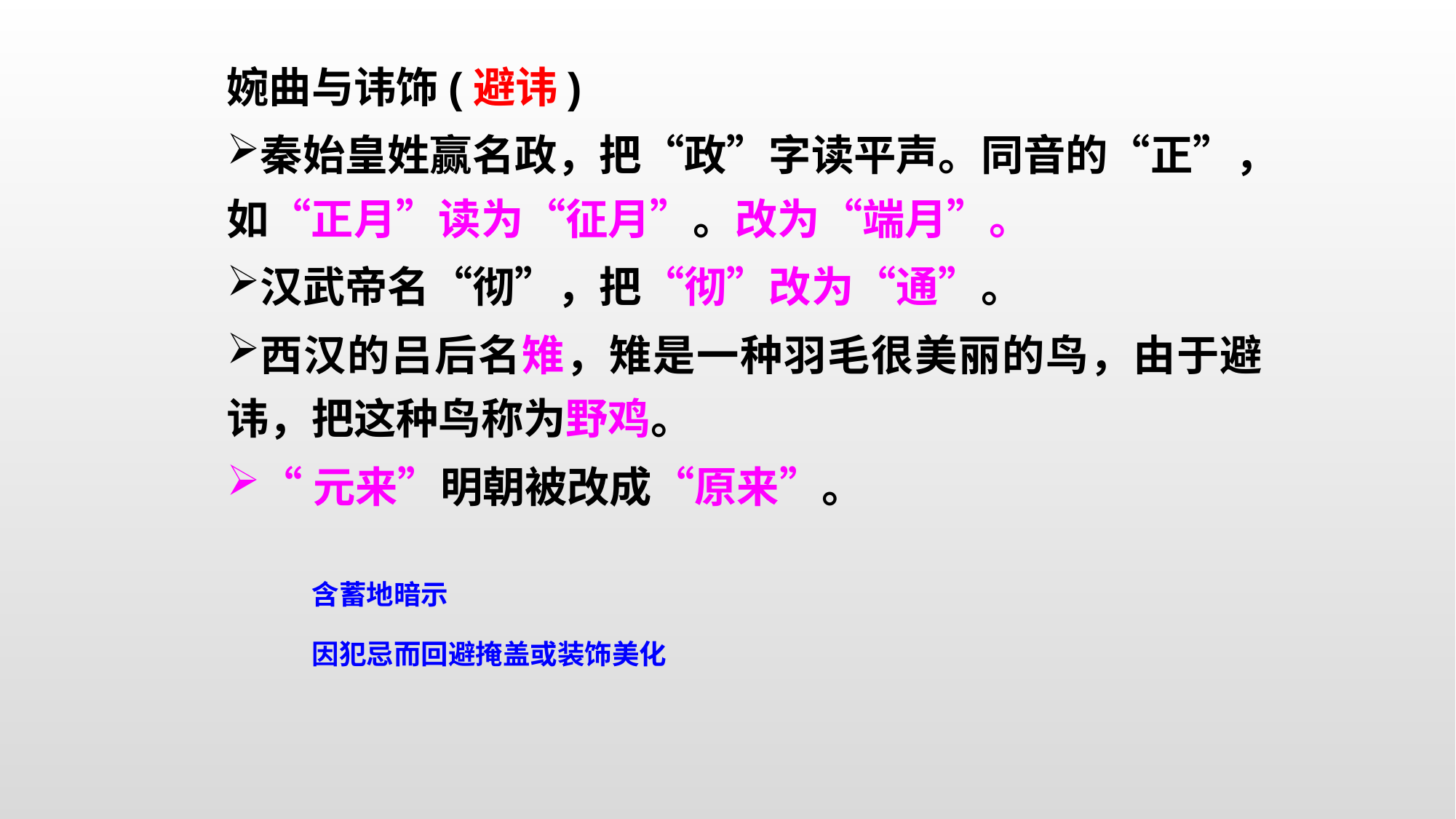

婉曲与讳饰(避讳)
秦始皇姓赢名政，把“政”字读平声。同音的“正”，如“正月”读为“征月”。改为“端月”。
汉武帝名“彻”，把“彻”改为“通”。
西汉的吕后名雉，雉是一种羽毛很美丽的鸟，由于避讳，把这种鸟称为野鸡。
“元来”明朝被改成“原来”。
含蓄地暗示
因犯忌而回避掩盖或装饰美化